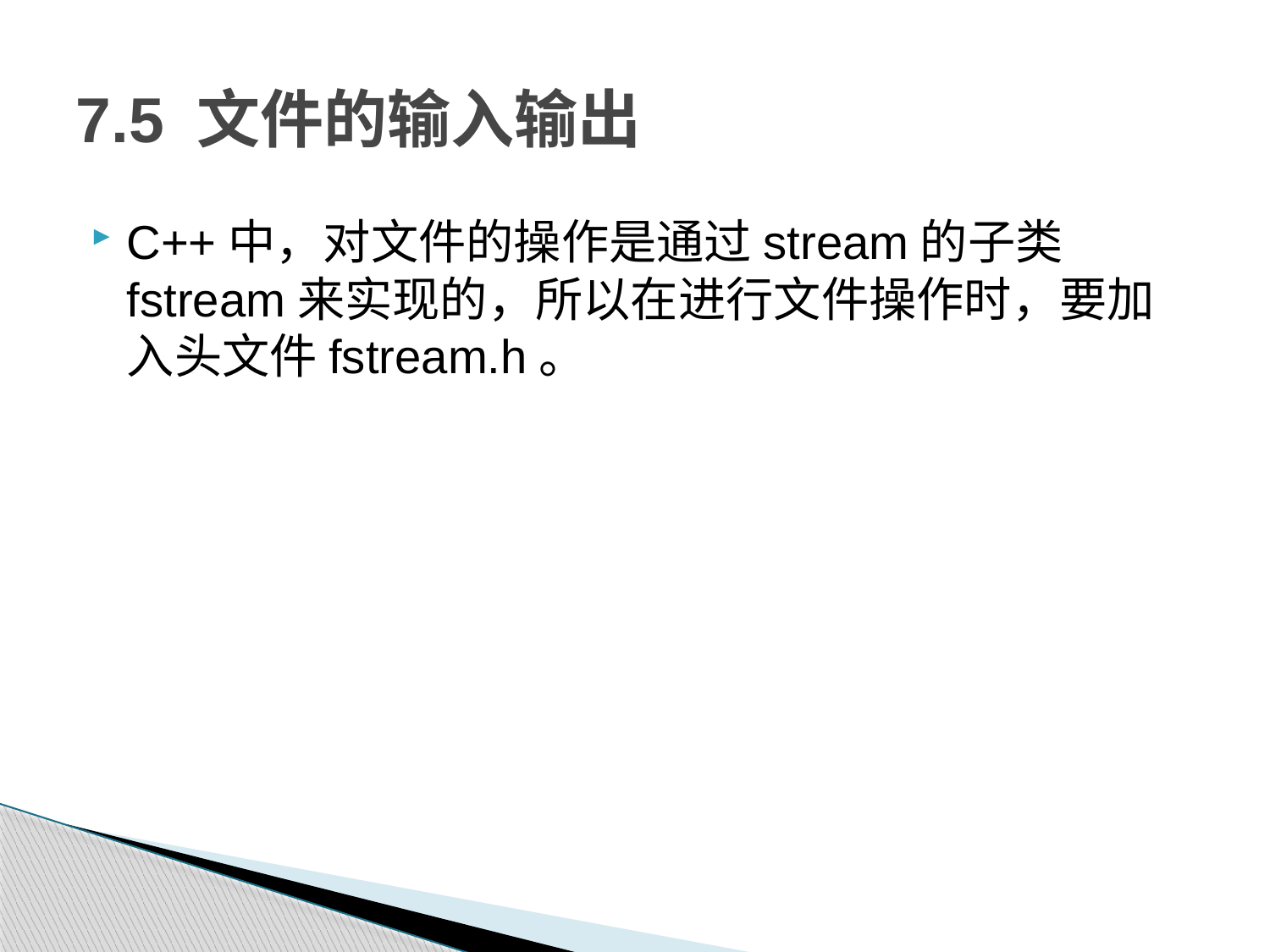

# 7.5 文件的输入输出
C++中，对文件的操作是通过stream的子类fstream来实现的，所以在进行文件操作时，要加入头文件fstream.h。